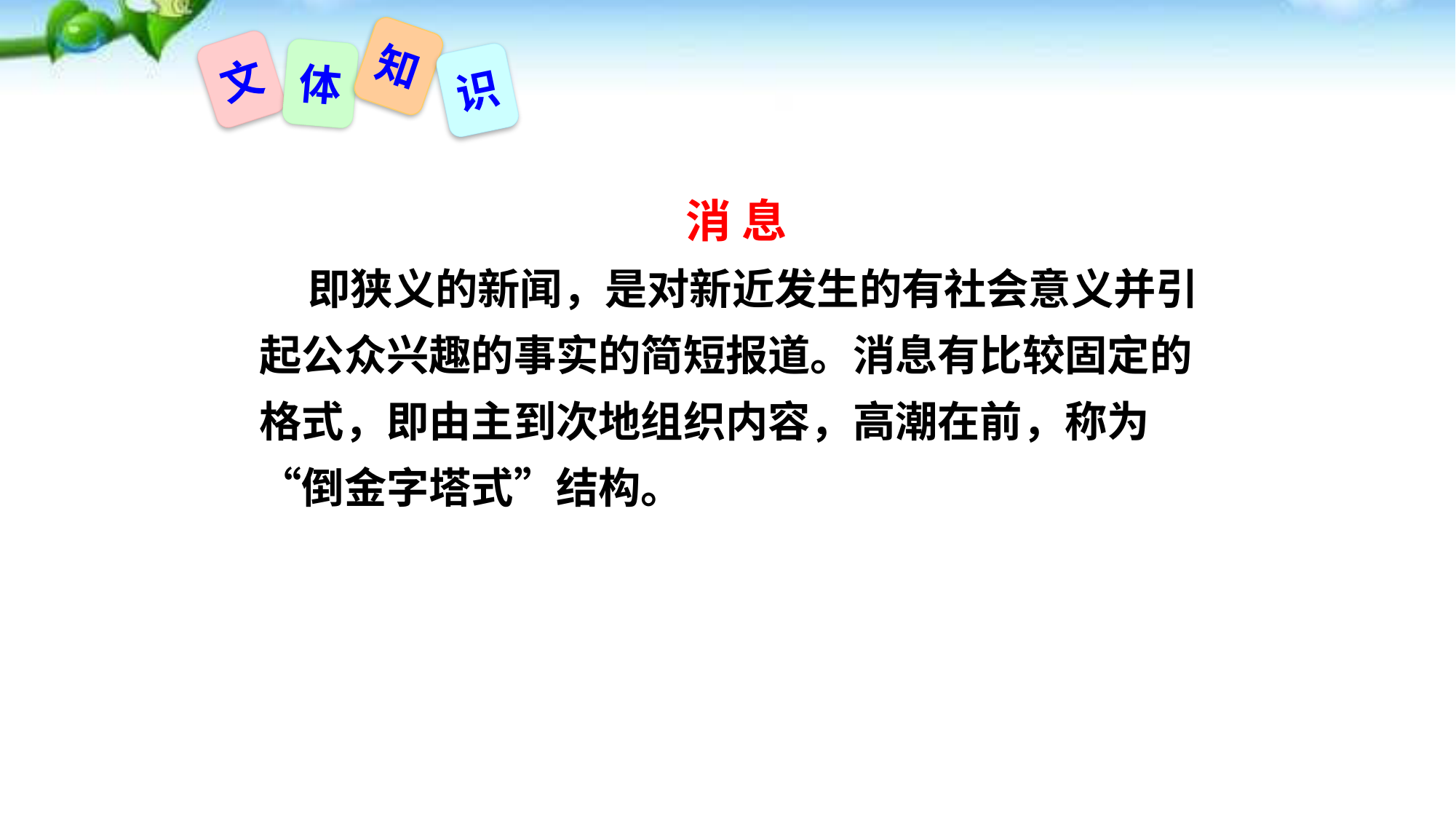

知
文
体
识
消 息
    即狭义的新闻，是对新近发生的有社会意义并引起公众兴趣的事实的简短报道。消息有比较固定的格式，即由主到次地组织内容，高潮在前，称为“倒金字塔式”结构。